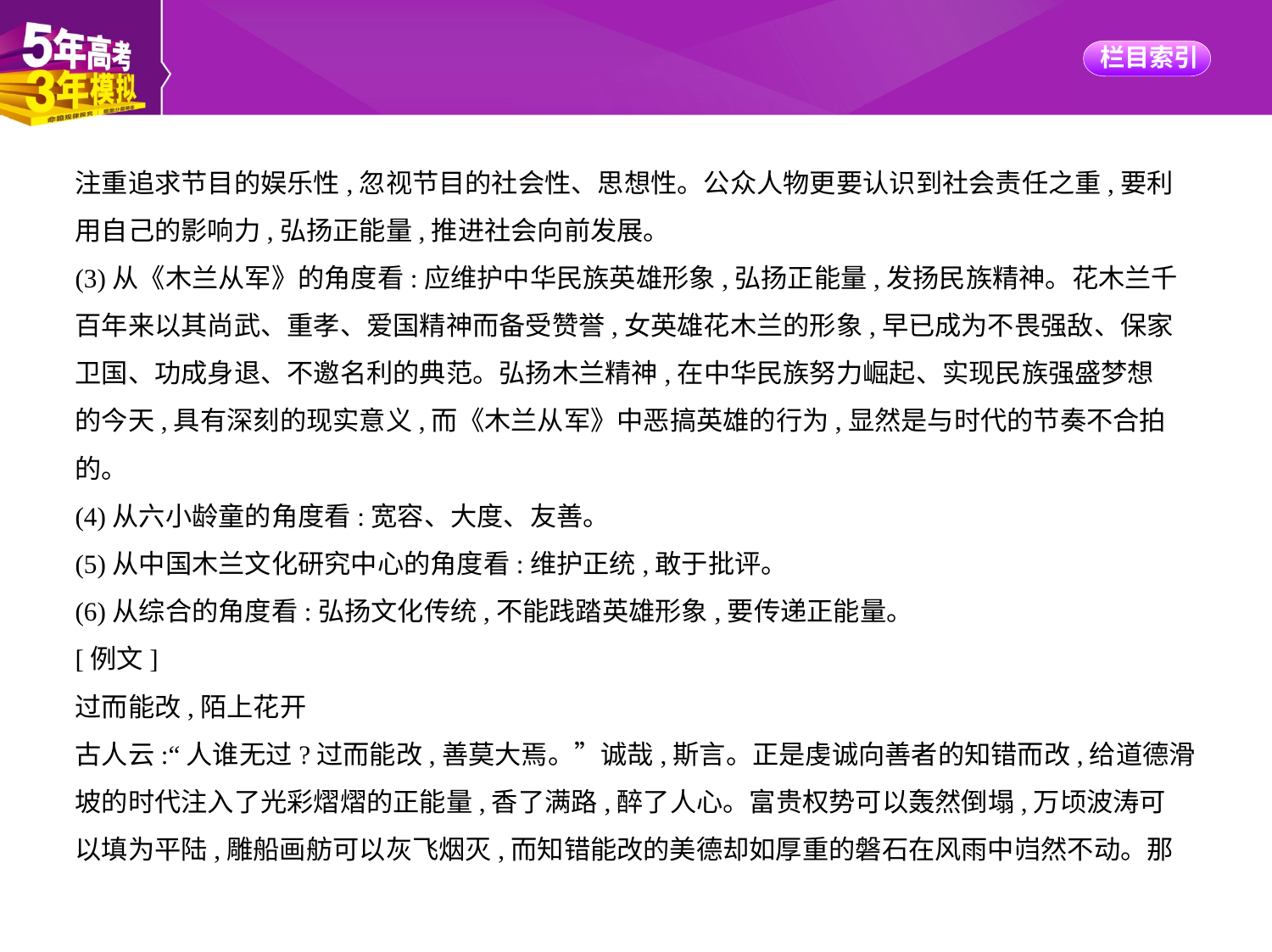

注重追求节目的娱乐性,忽视节目的社会性、思想性。公众人物更要认识到社会责任之重,要利
用自己的影响力,弘扬正能量,推进社会向前发展。
(3)从《木兰从军》的角度看:应维护中华民族英雄形象,弘扬正能量,发扬民族精神。花木兰千
百年来以其尚武、重孝、爱国精神而备受赞誉,女英雄花木兰的形象,早已成为不畏强敌、保家
卫国、功成身退、不邀名利的典范。弘扬木兰精神,在中华民族努力崛起、实现民族强盛梦想
的今天,具有深刻的现实意义,而《木兰从军》中恶搞英雄的行为,显然是与时代的节奏不合拍
的。
(4)从六小龄童的角度看:宽容、大度、友善。
(5)从中国木兰文化研究中心的角度看:维护正统,敢于批评。
(6)从综合的角度看:弘扬文化传统,不能践踏英雄形象,要传递正能量。
[例文]
过而能改,陌上花开
古人云:“人谁无过?过而能改,善莫大焉。”诚哉,斯言。正是虔诚向善者的知错而改,给道德滑
坡的时代注入了光彩熠熠的正能量,香了满路,醉了人心。富贵权势可以轰然倒塌,万顷波涛可
以填为平陆,雕船画舫可以灰飞烟灭,而知错能改的美德却如厚重的磐石在风雨中岿然不动。那